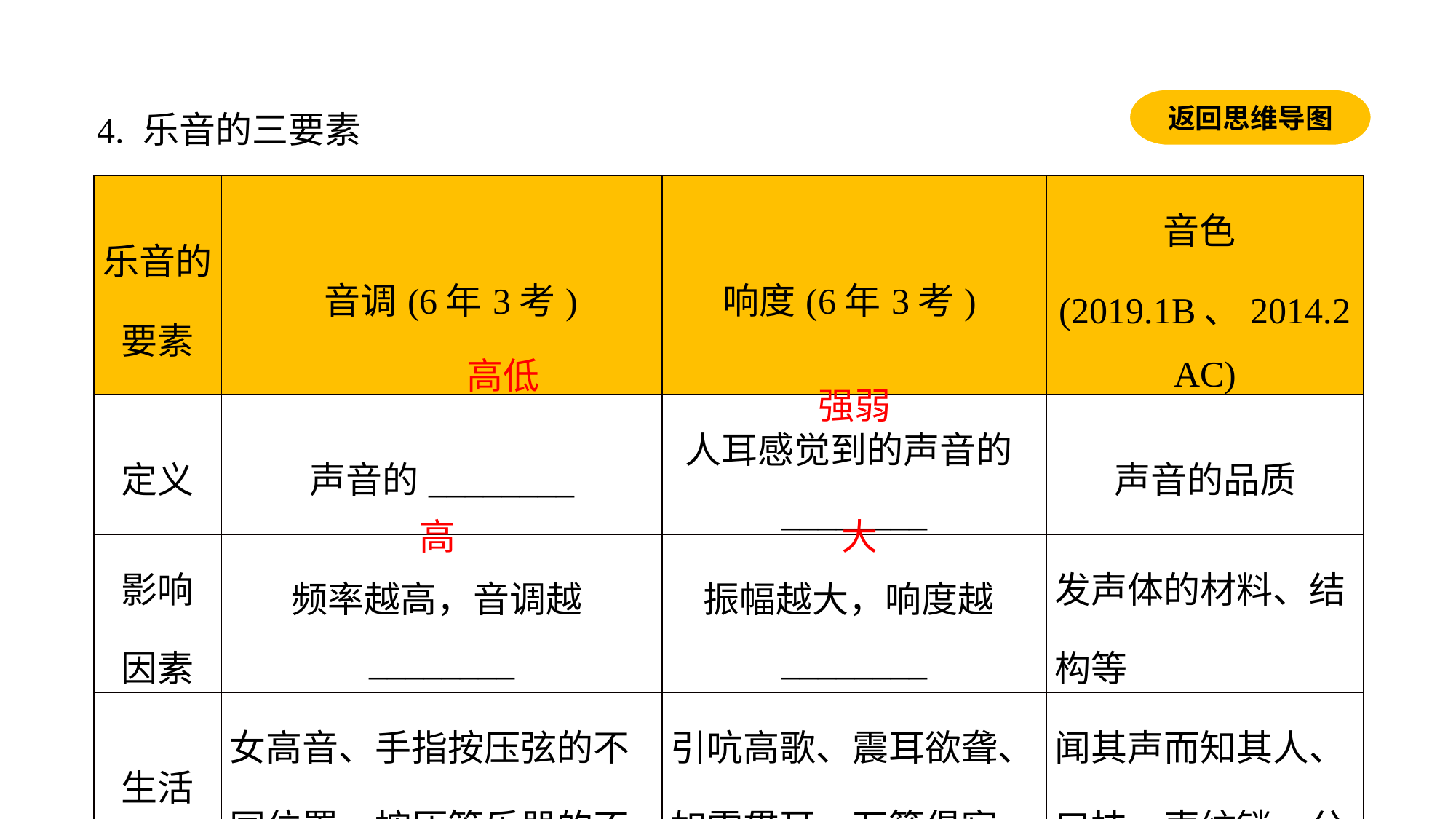

返回思维导图
4. 乐音的三要素
| 乐音的要素 | 音调(6年3考) | 响度(6年3考) | 音色(2019.1B、2014.2AC) |
| --- | --- | --- | --- |
| 定义 | 声音的\_\_\_\_\_\_\_\_ | 人耳感觉到的声音的\_\_\_\_\_\_\_\_ | 声音的品质 |
| 影响 因素 | 频率越高，音调越\_\_\_\_\_\_\_\_ | 振幅越大，响度越\_\_\_\_\_\_\_\_ | 发声体的材料、结构等 |
| 生活 实例 | 女高音、手指按压弦的不同位置、按压管乐器的不同气孔 | 引吭高歌、震耳欲聋、如雷贯耳、万籁俱寂、低声细语等 | 闻其声而知其人、口技、声纹锁、分辨不同乐器的声音 |
高低
强弱
高
大